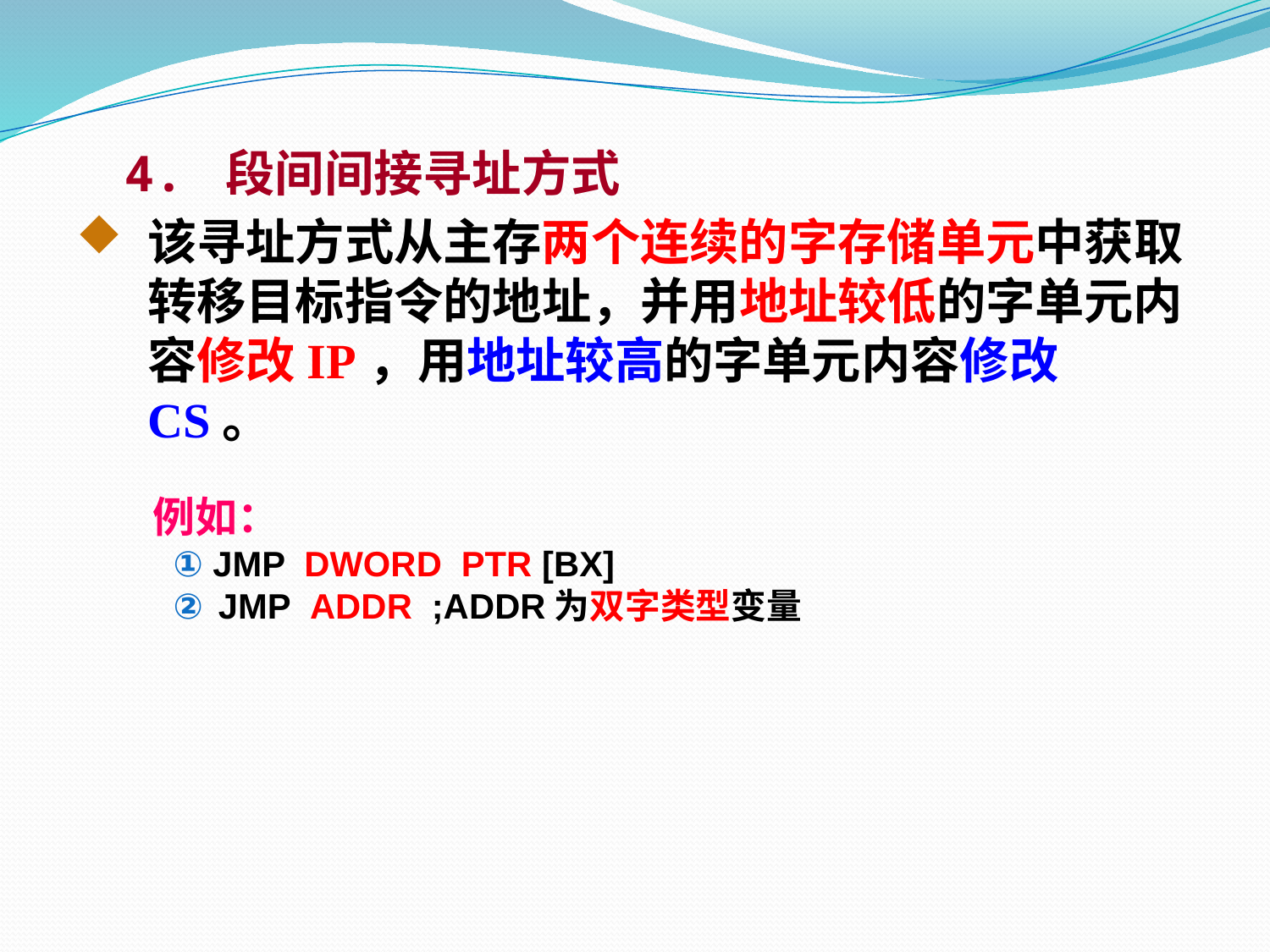

4. 段间间接寻址方式
该寻址方式从主存两个连续的字存储单元中获取转移目标指令的地址，并用地址较低的字单元内容修改IP，用地址较高的字单元内容修改CS。

       例如：
          ① JMP  DWORD  PTR [BX]
          ② JMP  ADDR  ;ADDR为双字类型变量